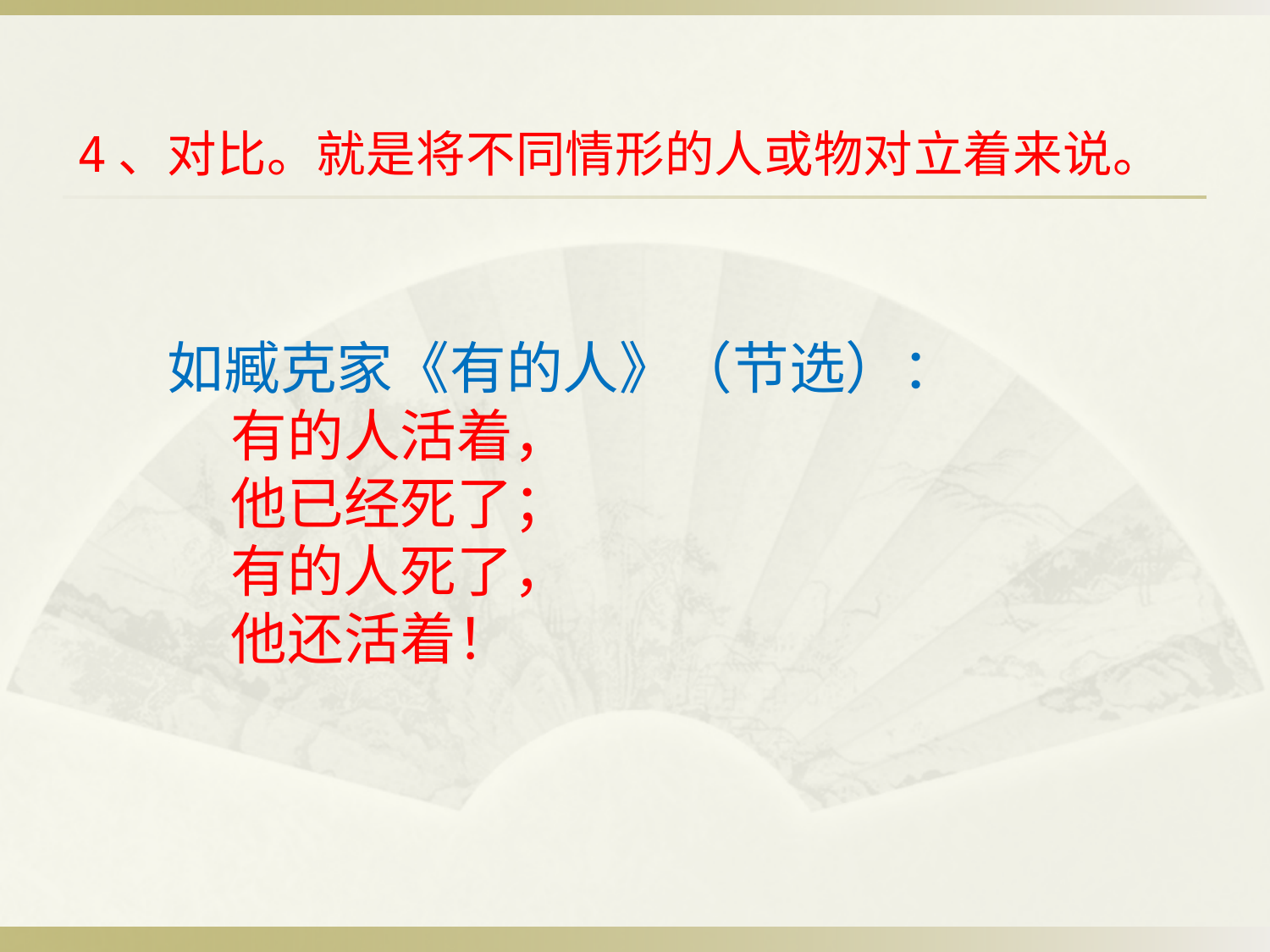

4、对比。就是将不同情形的人或物对立着来说。
如臧克家《有的人》（节选）：
     有的人活着，
     他已经死了；
     有的人死了，
     他还活着！